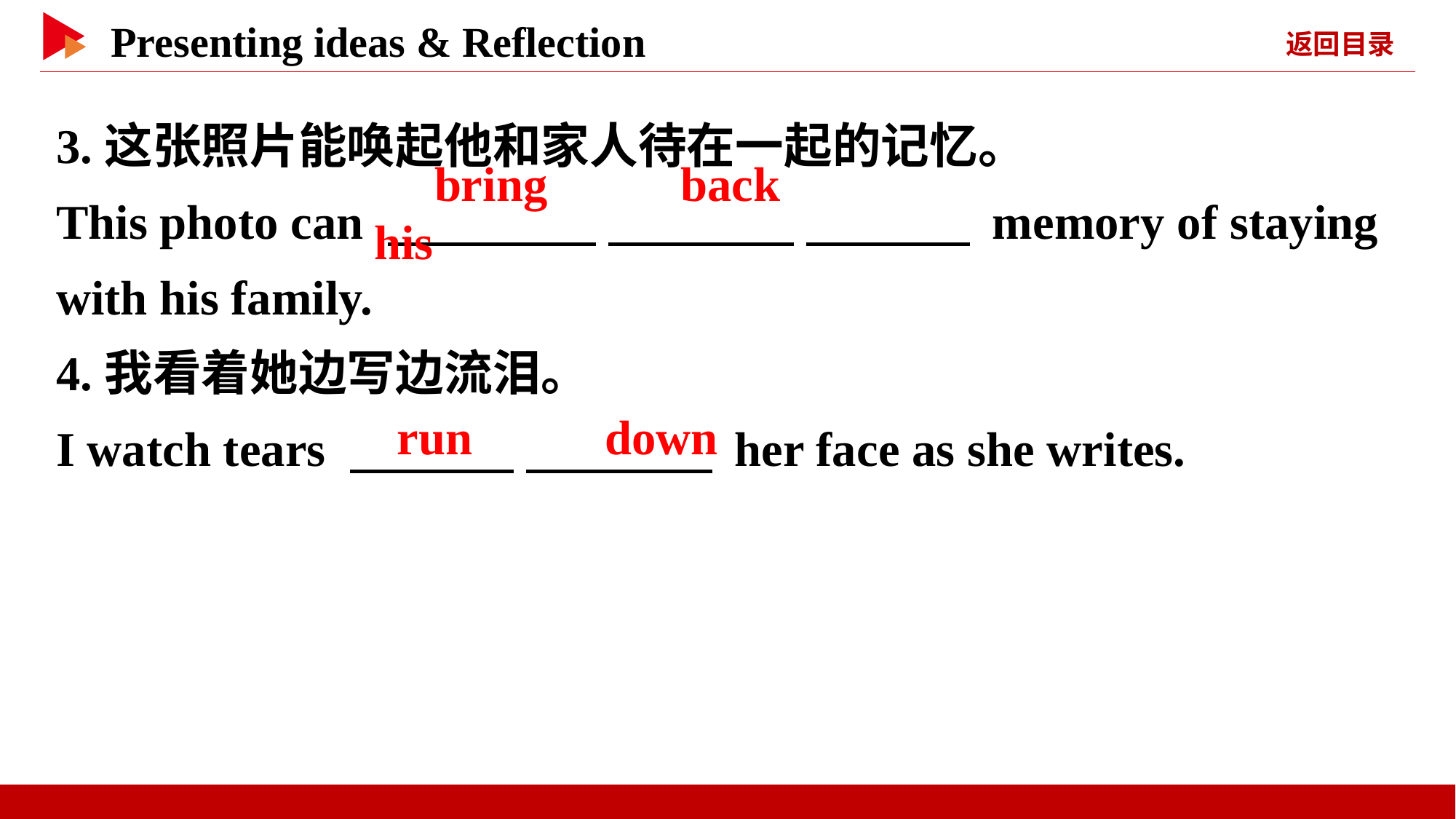

3.这张照片能唤起他和家人待在一起的记忆。
This photo can 　          　 　        　 　      　 memory of staying with his family.
4.我看着她边写边流泪。
I watch tears 　      　 　        　 her face as she writes.
　bring　 　back　 　his
　run　 　down